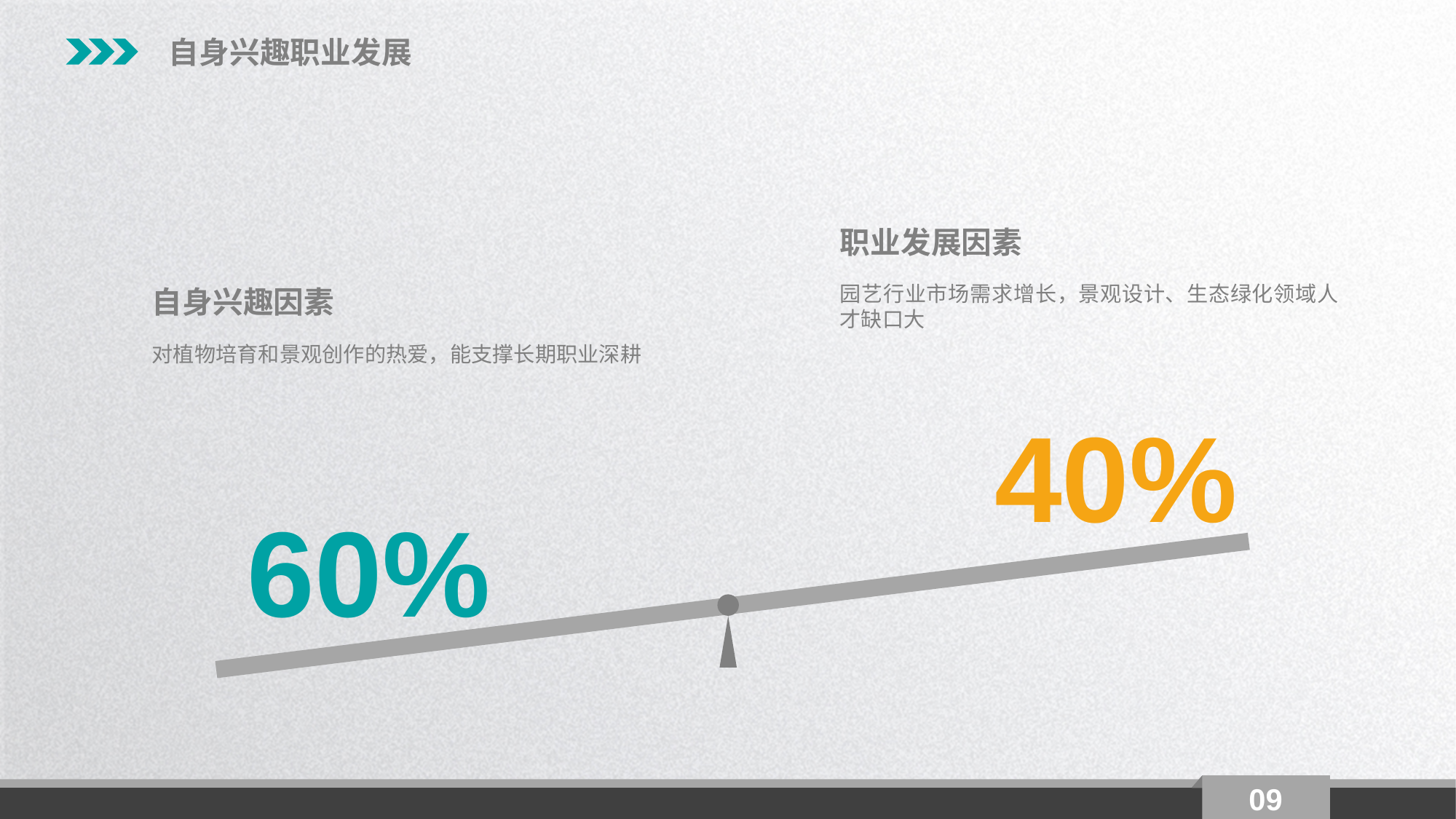

自身兴趣职业发展

职业发展因素
园艺行业市场需求增长，景观设计、生态绿化领域人才缺口大
自身兴趣因素
对植物培育和景观创作的热爱，能支撑长期职业深耕
40%
60%

09